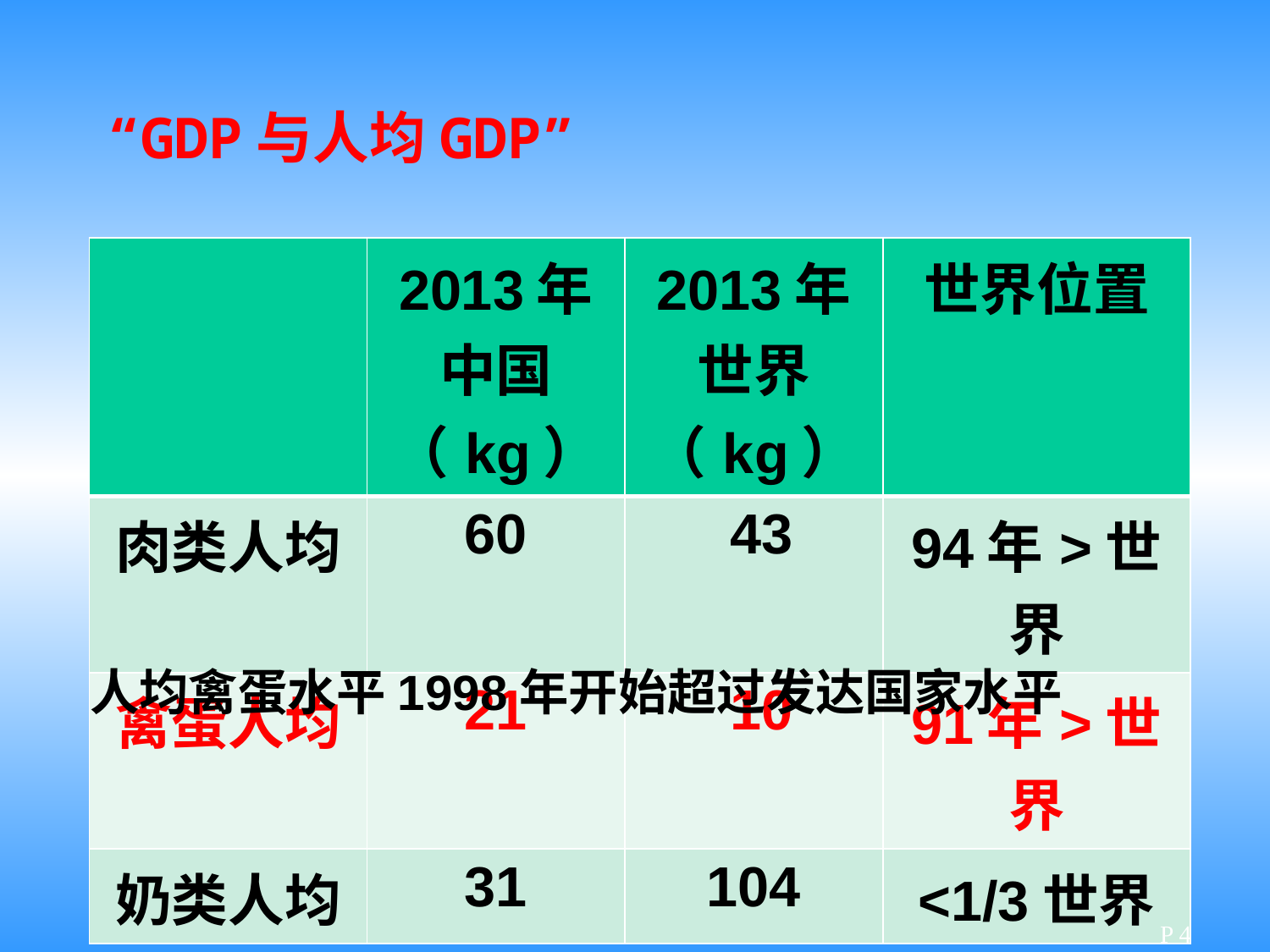

“GDP与人均GDP”
|  | 2013年中国（kg） | 2013年世界（kg） | 世界位置 |
| --- | --- | --- | --- |
| 肉类人均 | 60 | 43 | 94年>世界 |
| 禽蛋人均 | 21 | 10 | 91年>世界 |
| 奶类人均 | 31 | 104 | <1/3世界 |
人均禽蛋水平1998年开始超过发达国家水平
P 4